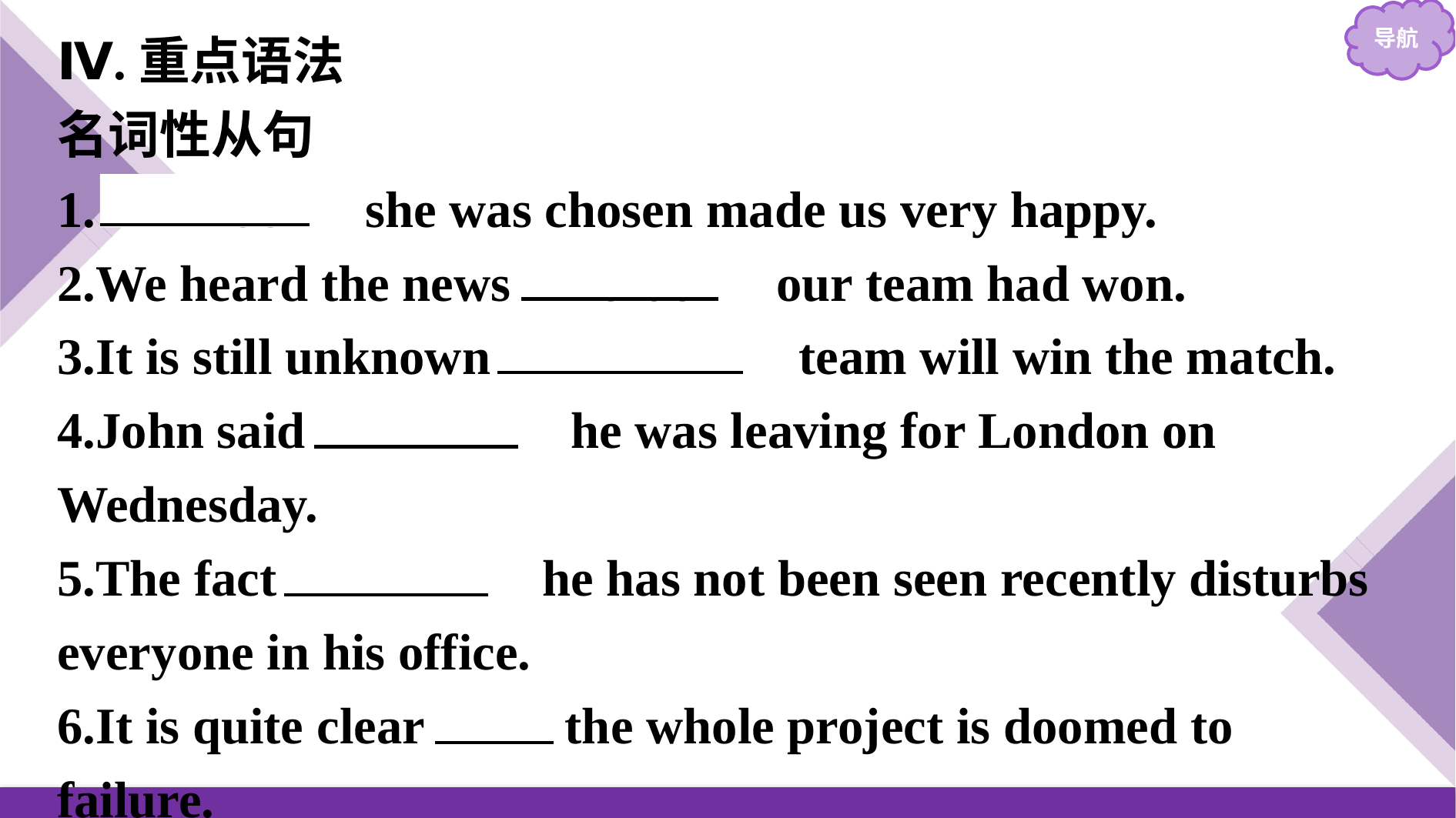

Ⅳ.重点语法
名词性从句
1.　That　 she was chosen made us very happy.
2.We heard the news 　that　 our team had won.
3.It is still unknown 　which　 team will win the match.
4.John said 　that　 he was leaving for London on Wednesday.
5.The fact 　that　 he has not been seen recently disturbs everyone in his office.
6.It is quite clear  that  the whole project is doomed to failure.